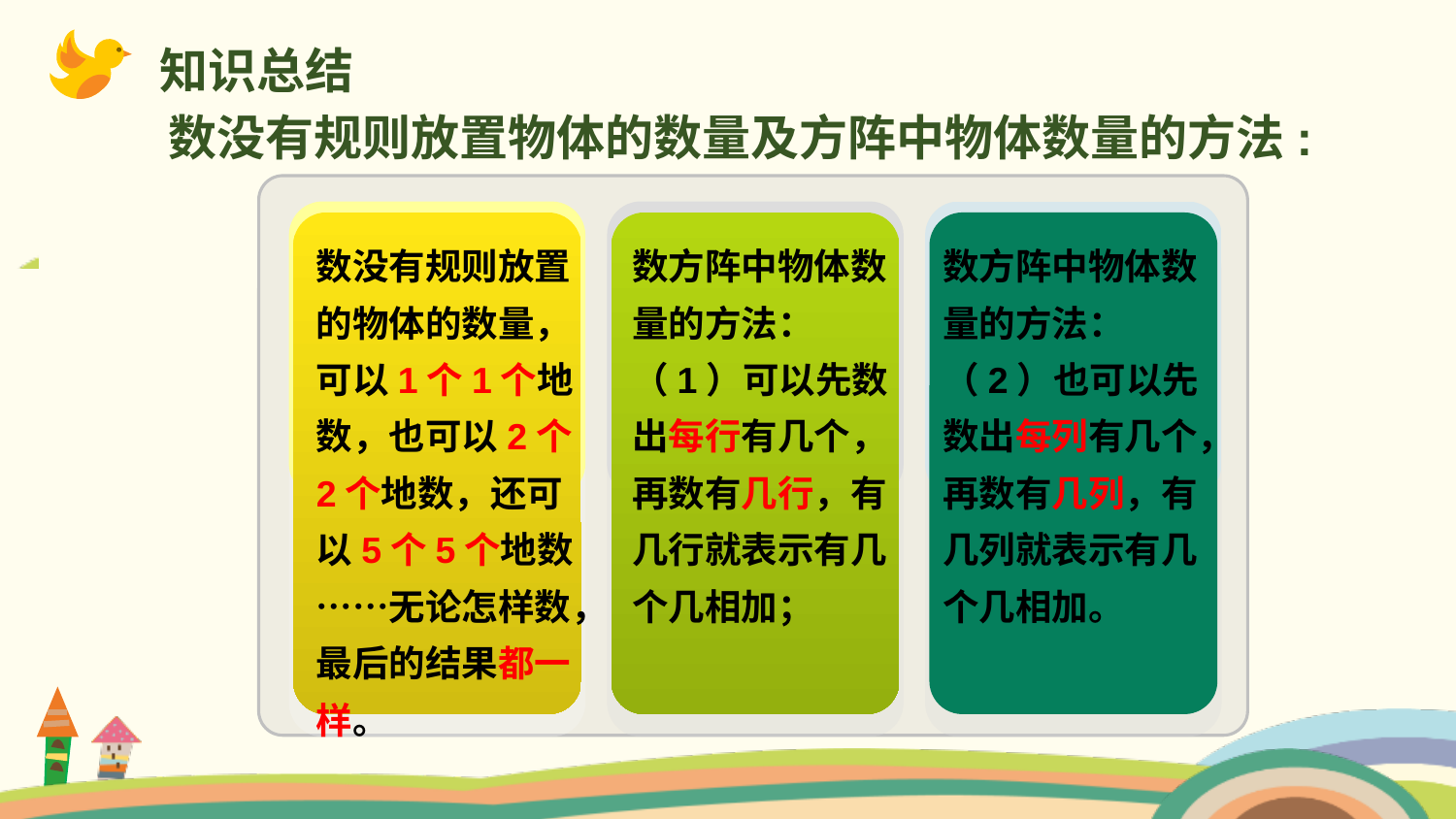

知识总结
数没有规则放置物体的数量及方阵中物体数量的方法:

数没有规则放置的物体的数量，可以1个1个地数，也可以2个2个地数，还可以5个5个地数……无论怎样数，最后的结果都一样。

数方阵中物体数量的方法：（1）可以先数出每行有几个，再数有几行，有几行就表示有几个几相加；

数方阵中物体数量的方法：（2）也可以先数出每列有几个，再数有几列，有几列就表示有几个几相加。